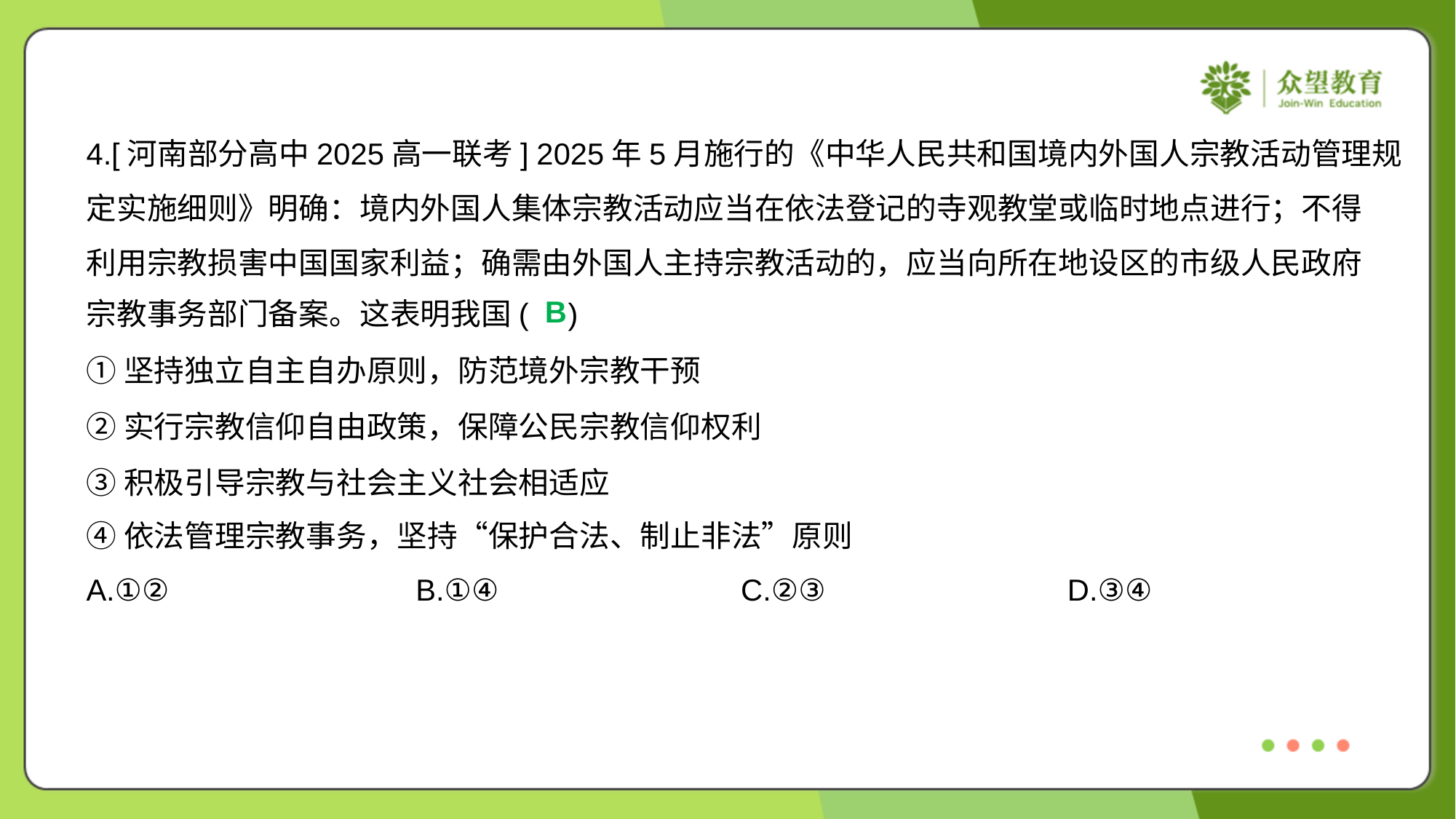

4.[河南部分高中2025高一联考] 2025年5月施行的《中华人民共和国境内外国人宗教活动管理规
定实施细则》明确：境内外国人集体宗教活动应当在依法登记的寺观教堂或临时地点进行；不得
利用宗教损害中国国家利益；确需由外国人主持宗教活动的，应当向所在地设区的市级人民政府
宗教事务部门备案。这表明我国(     )
B
①坚持独立自主自办原则，防范境外宗教干预
②实行宗教信仰自由政策，保障公民宗教信仰权利
③积极引导宗教与社会主义社会相适应
④依法管理宗教事务，坚持“保护合法、制止非法”原则
A.①②	B.①④	C.②③	D.③④